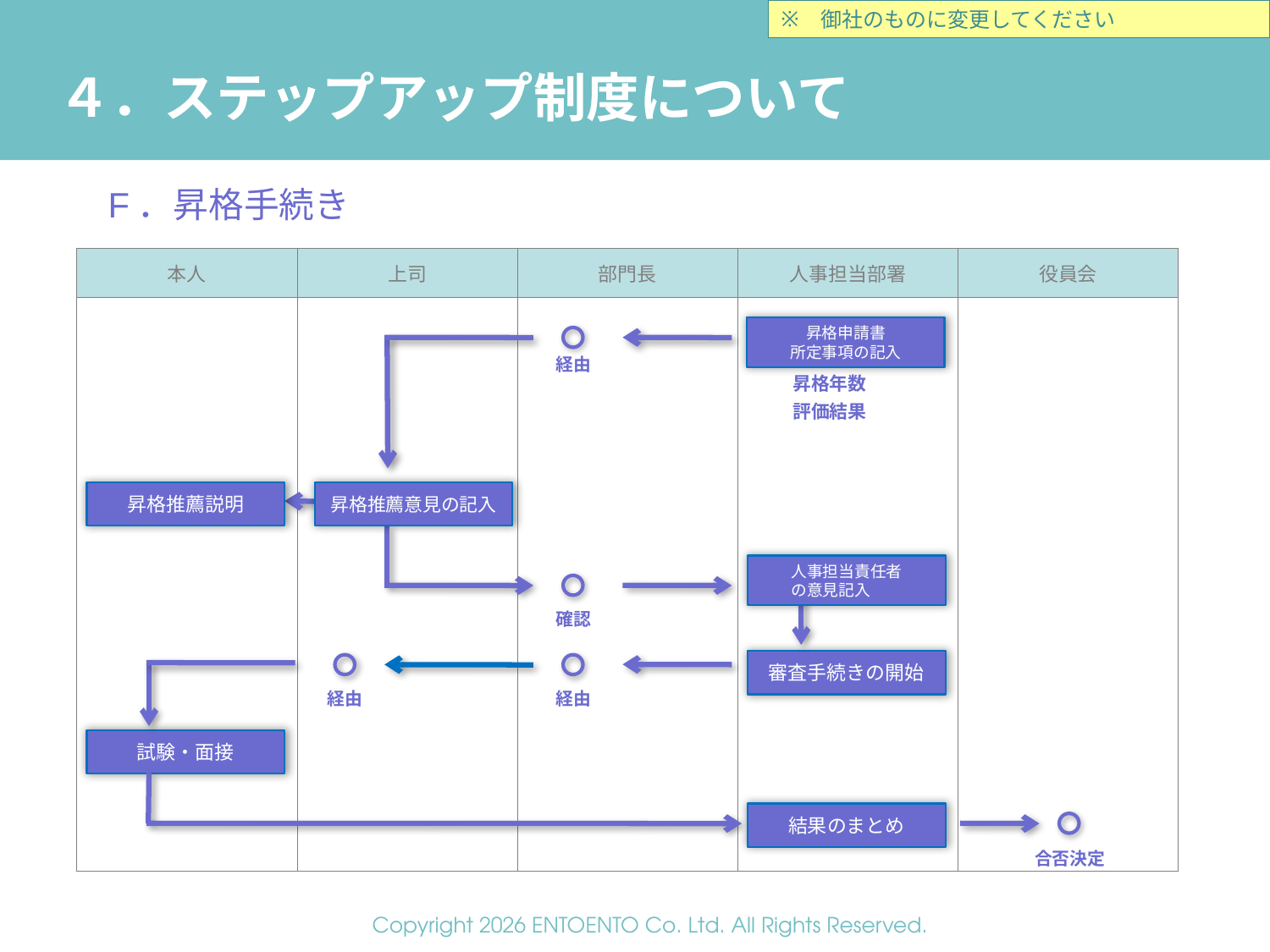

御社のものに変更してください
# ４．ステップアップ制度について
F．昇格手続き
| 本人 | 上司 | 部門長 | 人事担当部署 | 役員会 |
| --- | --- | --- | --- | --- |
|  |  |  |  |  |
昇格申請書
所定事項の記入

経由
昇格年数
評価結果
昇格推薦説明
昇格推薦意見の記入
人事担当責任者
の意見記入

確認
審査手続きの開始

経由
経由
試験・面接
結果のまとめ

合否決定
Copyright 2026 ENTOENTO Co. Ltd. All Rights Reserved.